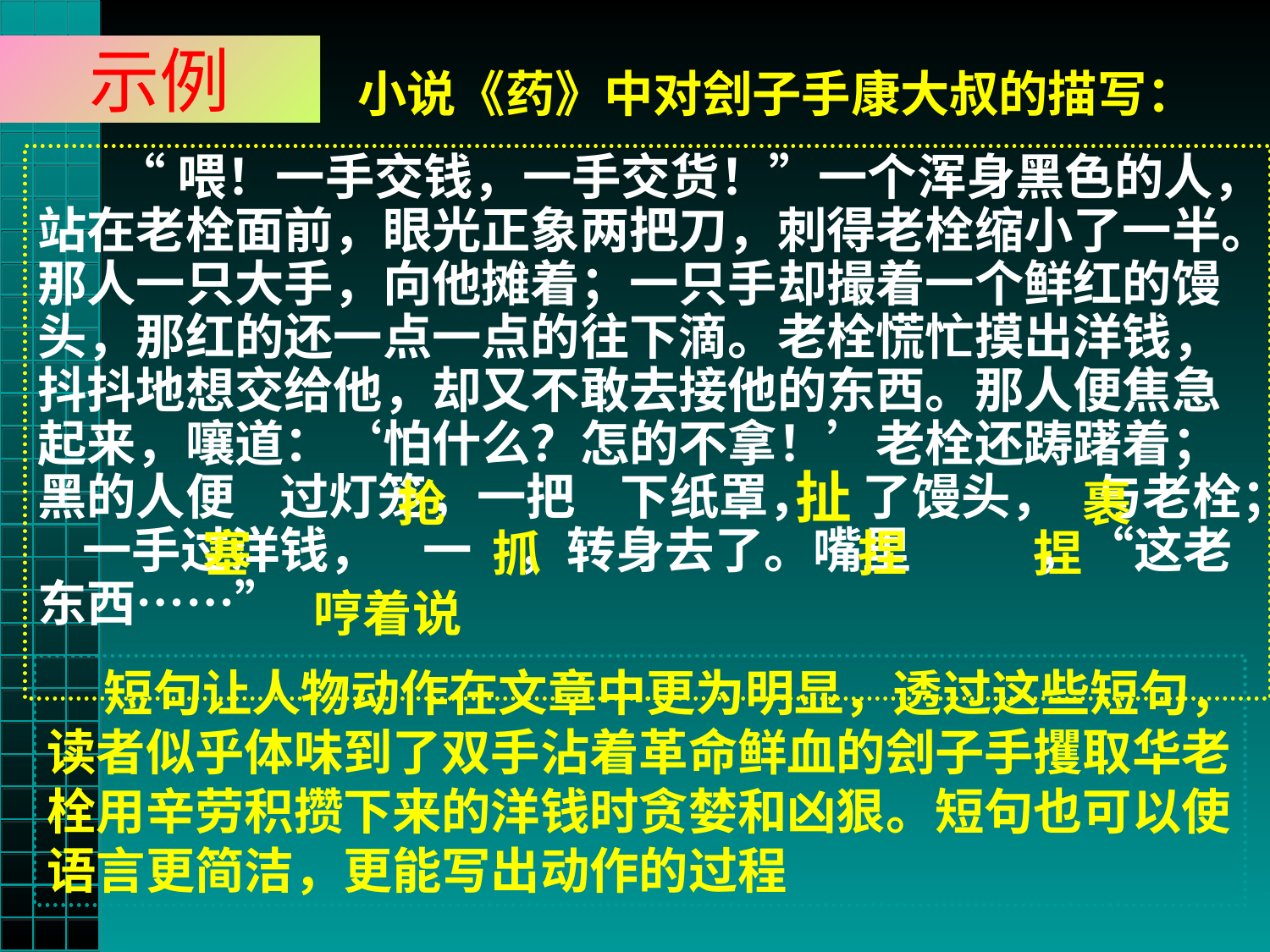

示例
# 小说《药》中对刽子手康大叔的描写：
       “喂！一手交钱，一手交货！”一个浑身黑色的人，站在老栓面前，眼光正象两把刀，刺得老栓缩小了一半。那人一只大手，向他摊着；一只手却撮着一个鲜红的馒头，那红的还一点一点的往下滴。老栓慌忙摸出洋钱，抖抖地想交给他，却又不敢去接他的东西。那人便焦急起来，嚷道：‘怕什么？怎的不拿！’老栓还踌躇着；黑的人便    过灯笼，一把    下纸罩，    了馒头，   与老栓；    一手过洋钱，    一    ，转身去了。嘴里           ，“这老东西……”
扯
抢
裹
塞
抓
捏
捏
哼着说
    短句让人物动作在文章中更为明显，透过这些短句，读者似乎体味到了双手沾着革命鲜血的刽子手攫取华老栓用辛劳积攒下来的洋钱时贪婪和凶狠。短句也可以使语言更简洁，更能写出动作的过程